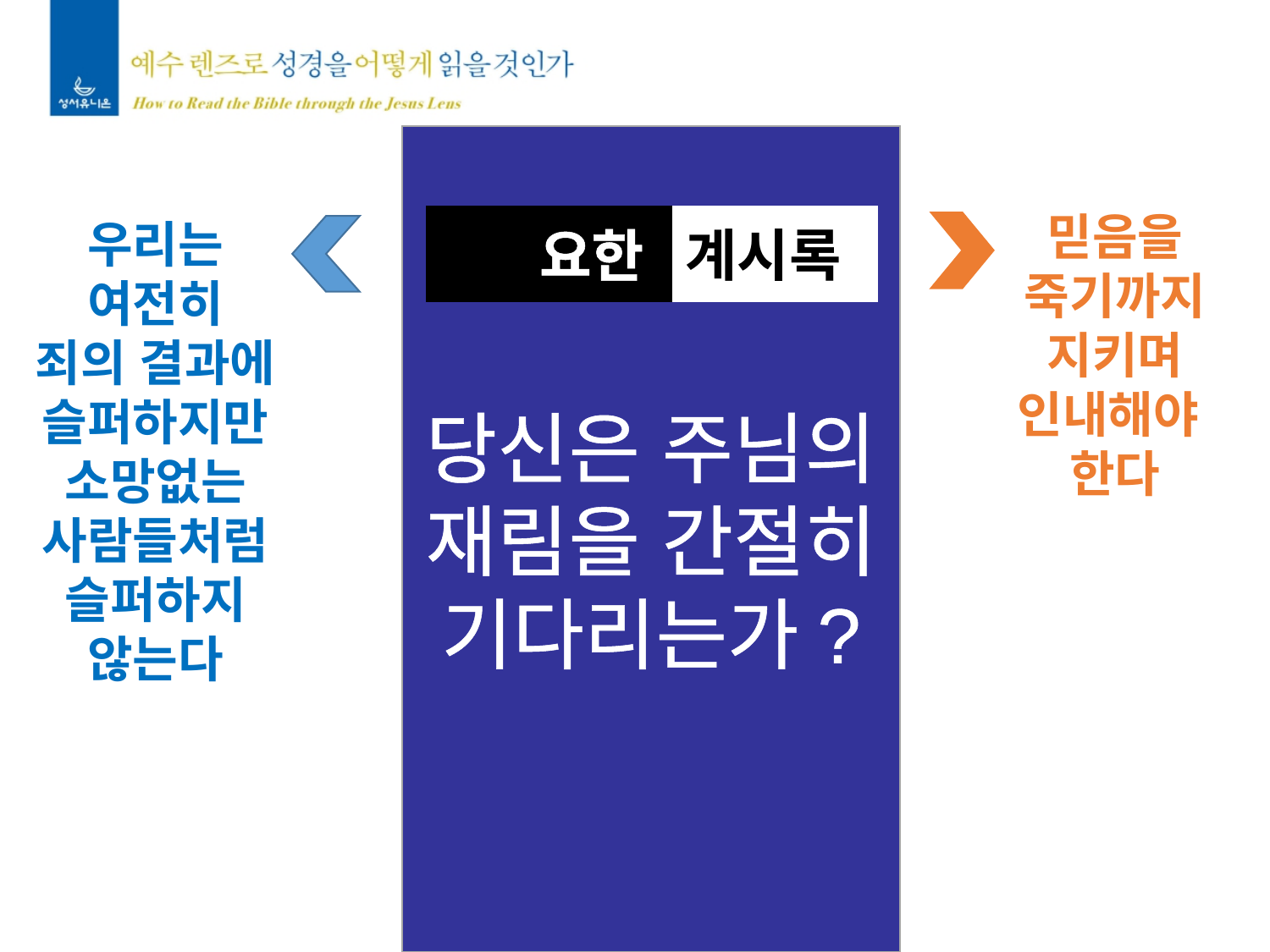

당신은 주님의 재림을 간절히 기다리는가?
믿음을
죽기까지
지키며
인내해야
한다
우리는
여전히
죄의 결과에
슬퍼하지만
소망없는
사람들처럼
슬퍼하지
않는다
   요한
계시록